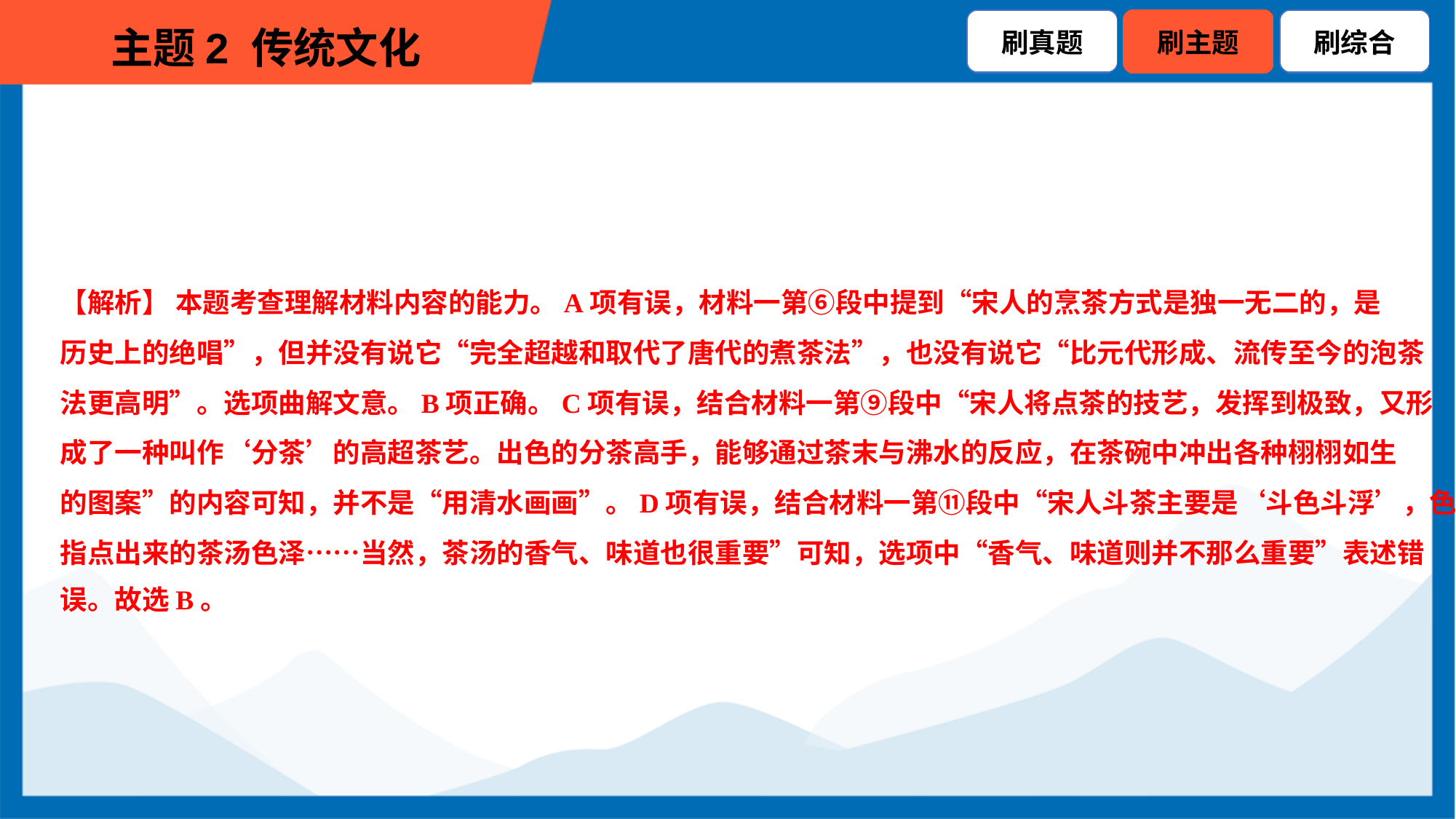

【解析】 本题考查理解材料内容的能力。A项有误，材料一第⑥段中提到“宋人的烹茶方式是独一无二的，是
历史上的绝唱”，但并没有说它“完全超越和取代了唐代的煮茶法”，也没有说它“比元代形成、流传至今的泡茶
法更高明”。选项曲解文意。B项正确。C项有误，结合材料一第⑨段中“宋人将点茶的技艺，发挥到极致，又形
成了一种叫作‘分茶’的高超茶艺。出色的分茶高手，能够通过茶末与沸水的反应，在茶碗中冲出各种栩栩如生
的图案”的内容可知，并不是“用清水画画”。D项有误，结合材料一第⑪段中“宋人斗茶主要是‘斗色斗浮’，色是
指点出来的茶汤色泽……当然，茶汤的香气、味道也很重要”可知，选项中“香气、味道则并不那么重要”表述错
误。故选B。